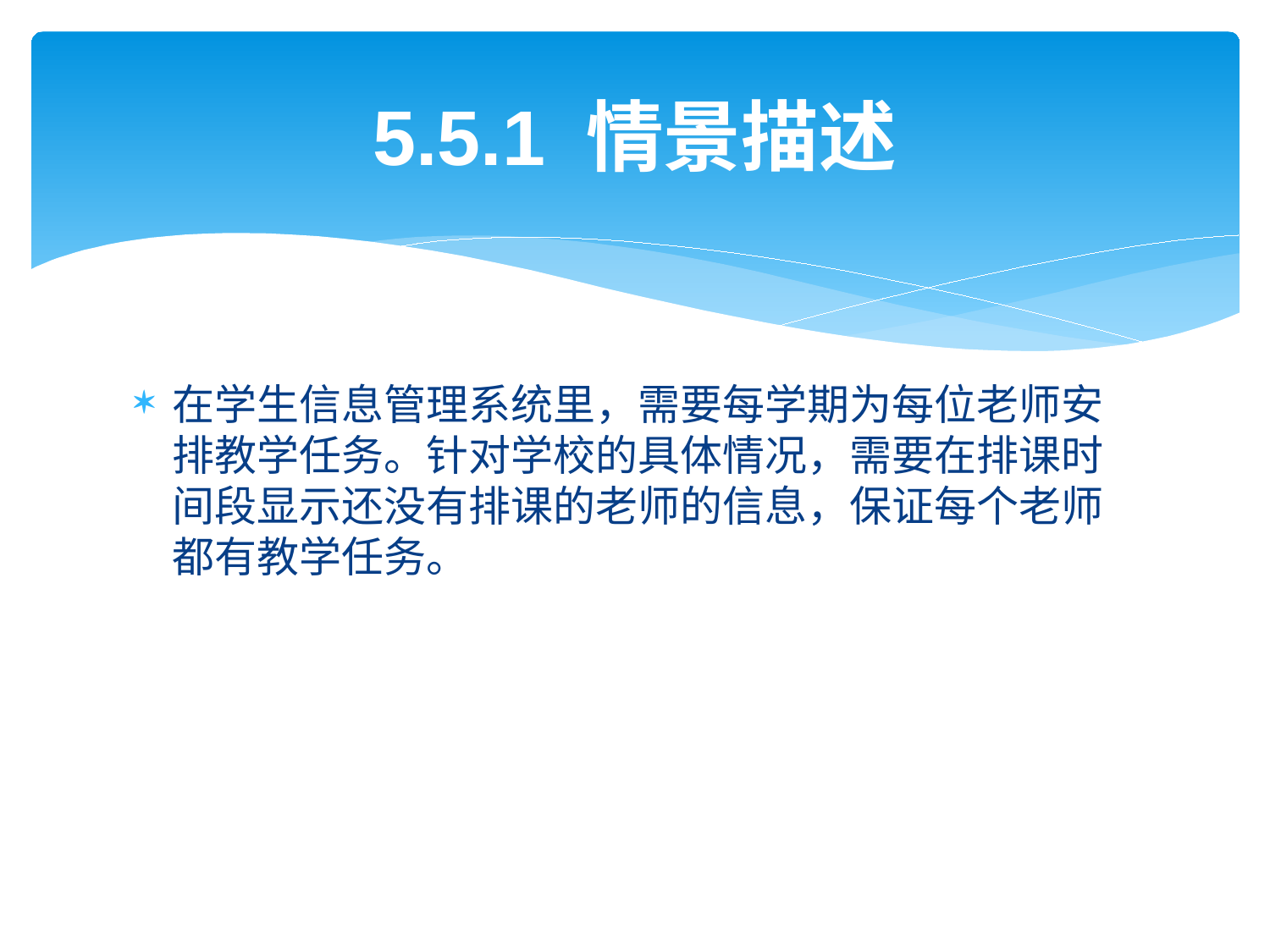

# 5.5.1 情景描述
在学生信息管理系统里，需要每学期为每位老师安排教学任务。针对学校的具体情况，需要在排课时间段显示还没有排课的老师的信息，保证每个老师都有教学任务。